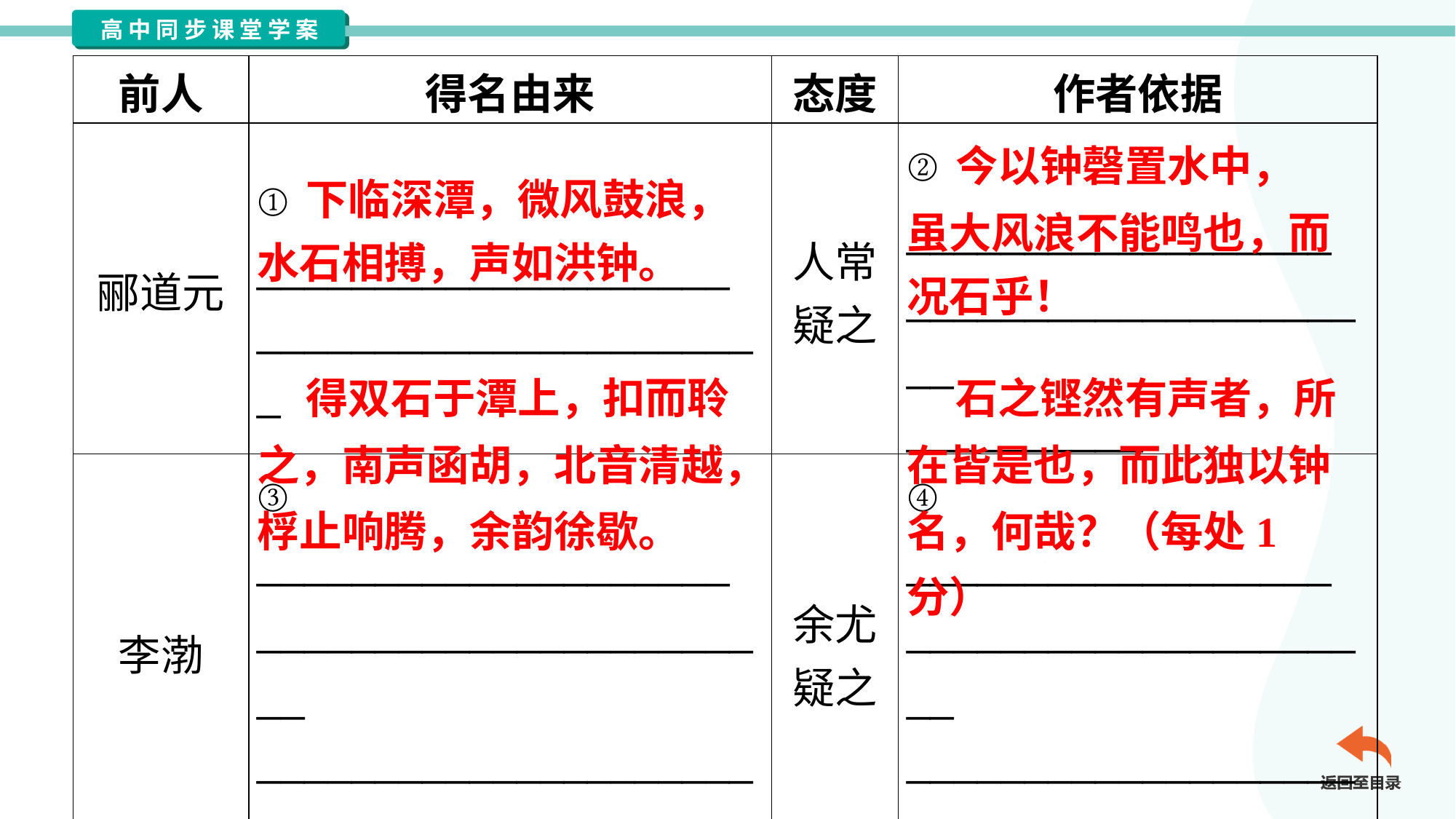

| 前人 | 得名由来 | 态度 | 作者依据 |
| --- | --- | --- | --- |
| 郦道元 | ① \_\_\_\_\_\_\_\_\_\_\_\_\_\_\_\_\_\_\_\_ \_\_\_\_\_\_\_\_\_\_\_\_\_\_\_\_\_\_\_\_\_\_ | 人常 疑之 | ② \_\_\_\_\_\_\_\_\_\_\_\_\_\_\_\_\_\_ \_\_\_\_\_\_\_\_\_\_\_\_\_\_\_\_\_\_\_\_\_ \_\_\_\_\_\_\_\_\_\_ |
| 李渤 | ③ \_\_\_\_\_\_\_\_\_\_\_\_\_\_\_\_\_\_\_\_ \_\_\_\_\_\_\_\_\_\_\_\_\_\_\_\_\_\_\_\_\_\_\_ \_\_\_\_\_\_\_\_\_\_\_\_\_\_\_\_\_\_\_\_\_\_\_ | 余尤 疑之 | ④ \_\_\_\_\_\_\_\_\_\_\_\_\_\_\_\_\_\_ \_\_\_\_\_\_\_\_\_\_\_\_\_\_\_\_\_\_\_\_\_ \_\_\_\_\_\_\_\_\_\_\_\_\_\_\_\_\_\_\_\_\_ |
    今以钟磬置水中，
虽大风浪不能鸣也，而
况石乎！
    下临深潭，微风鼓浪，
水石相搏，声如洪钟。
    得双石于潭上，扣而聆之，南声函胡，北音清越，桴止响腾，余韵徐歇。
    石之铿然有声者，所在皆是也，而此独以钟名，何哉？（每处1分）